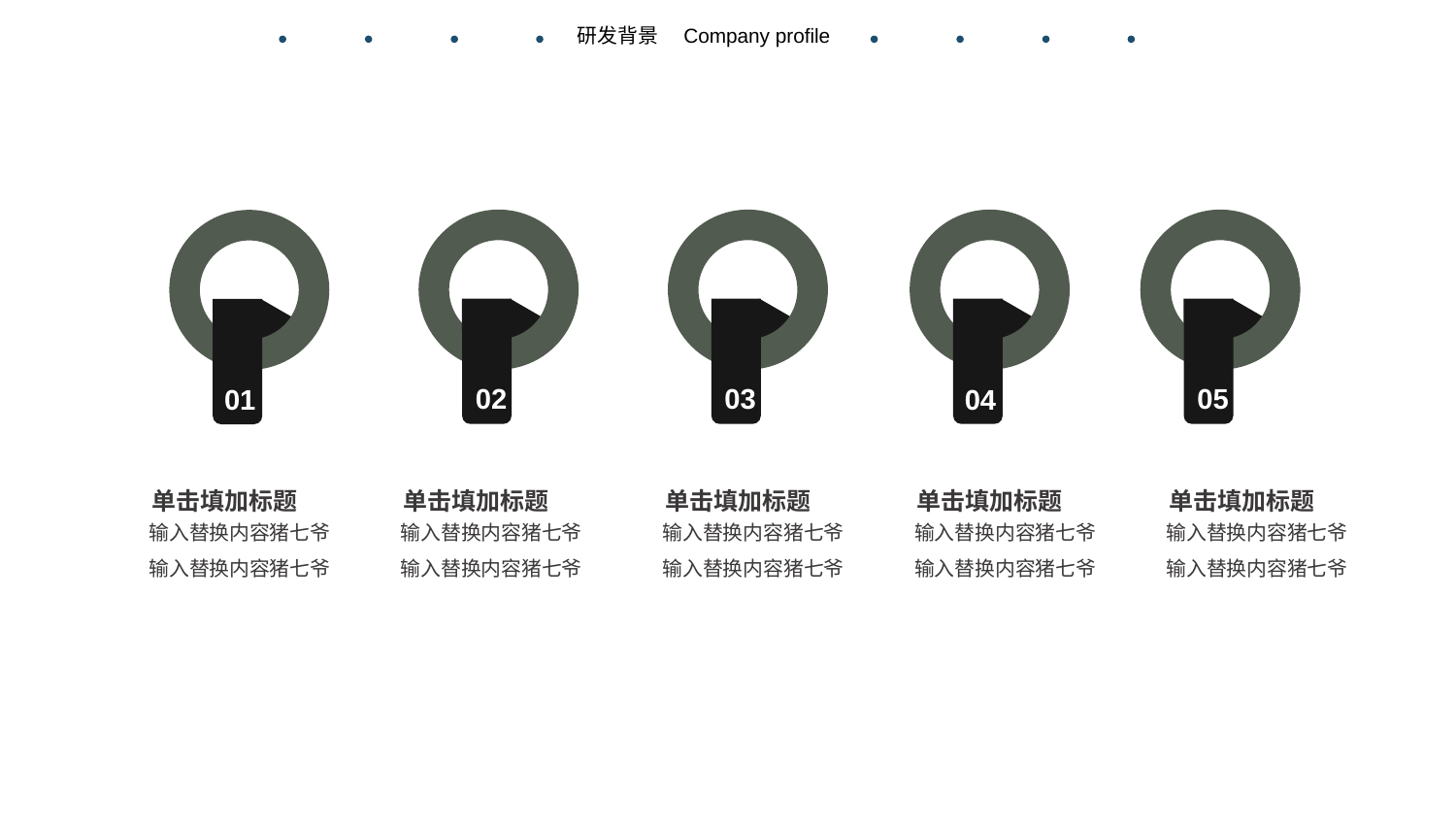

Company profile
研发背景

02

03

04

05

01
05
单击填加标题
单击填加标题
单击填加标题
单击填加标题
单击填加标题
输入替换内容猪七爷
输入替换内容猪七爷
输入替换内容猪七爷
输入替换内容猪七爷
输入替换内容猪七爷
输入替换内容猪七爷
输入替换内容猪七爷
输入替换内容猪七爷
输入替换内容猪七爷
输入替换内容猪七爷